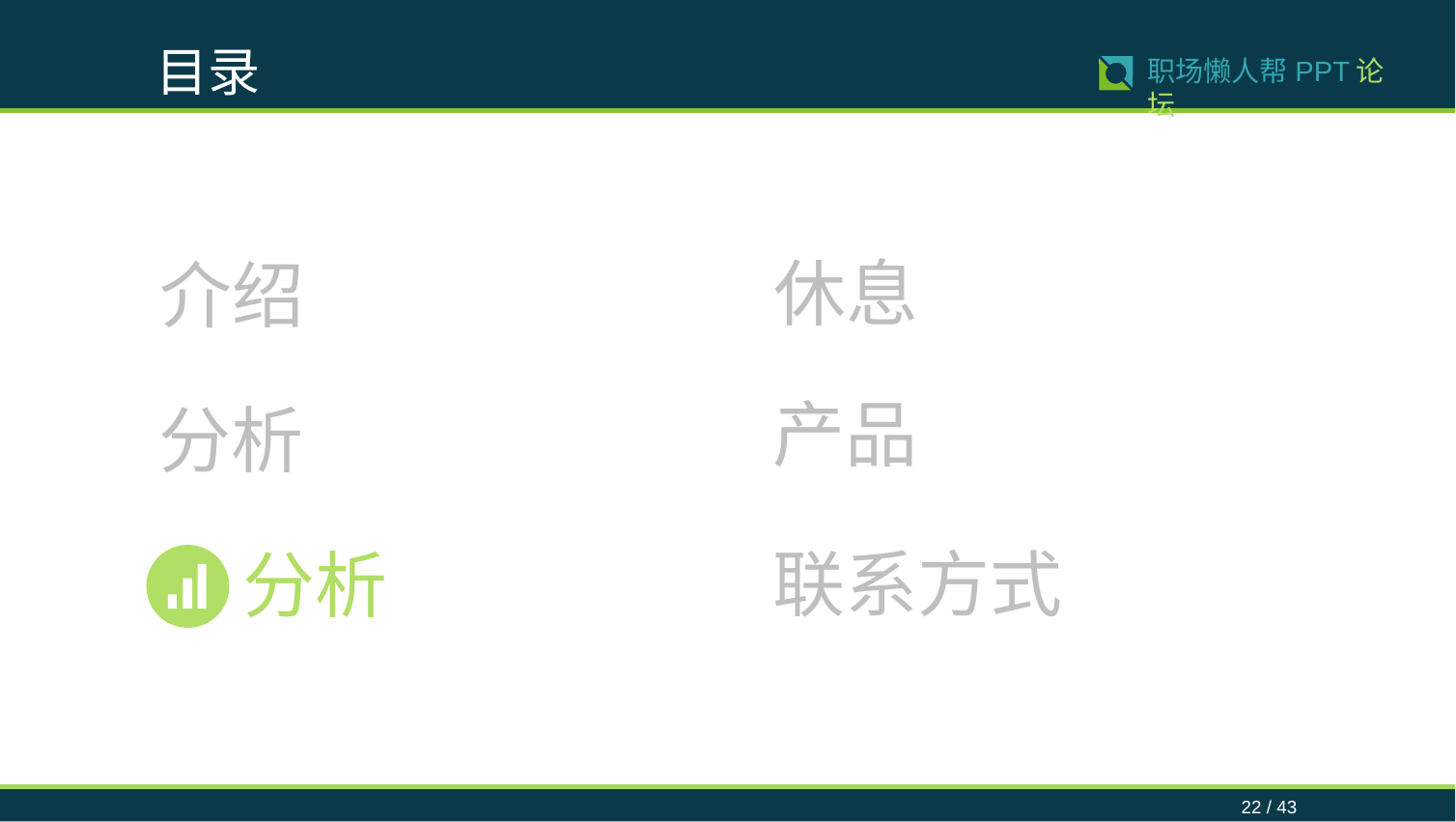

目录

22 / 43

职场懒人帮PPT论坛
休息
介绍
产品
分析
联系方式
分析